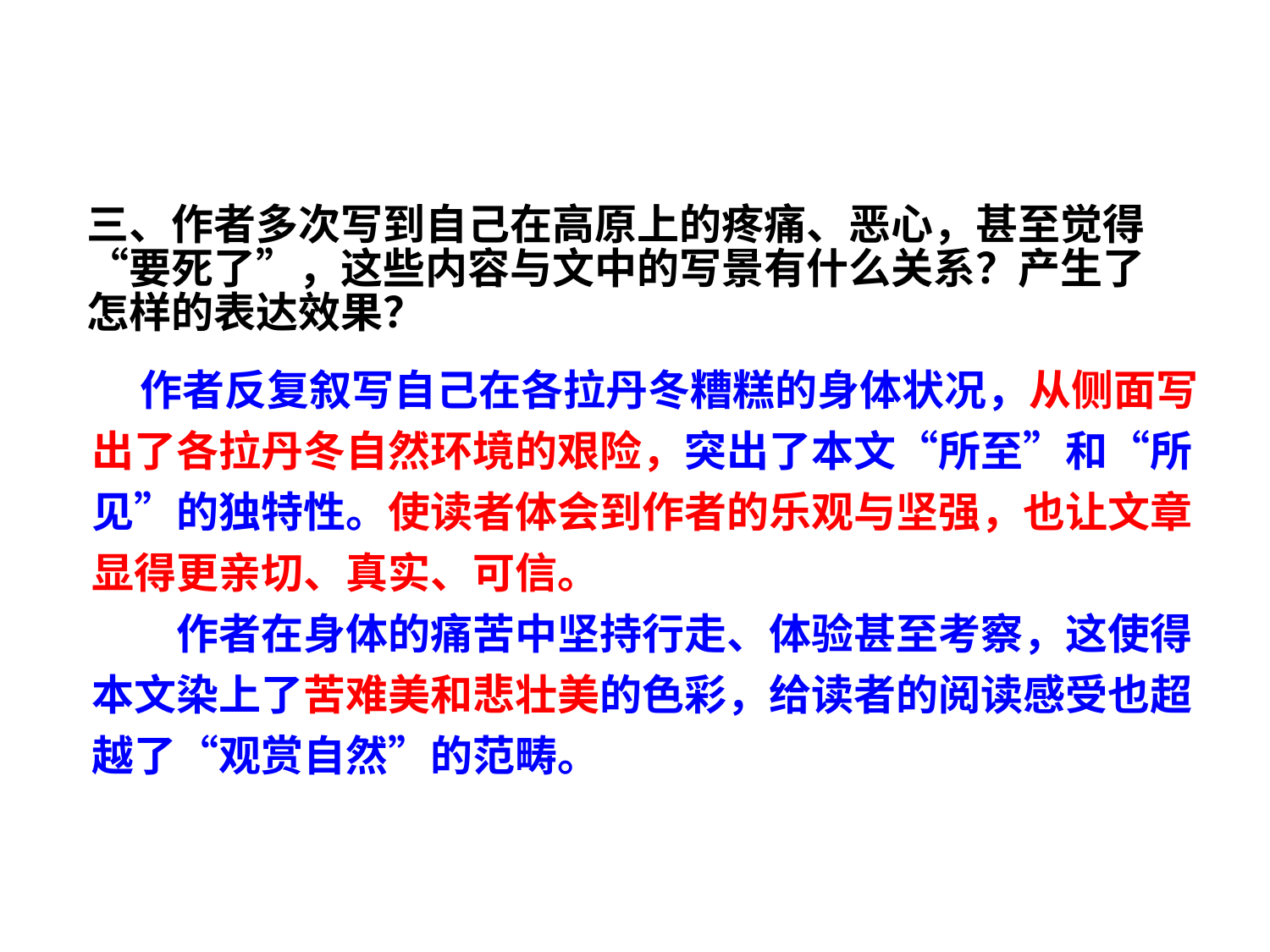

三、作者多次写到自己在高原上的疼痛、恶心，甚至觉得“要死了”，这些内容与文中的写景有什么关系？产生了怎样的表达效果？
    作者反复叙写自己在各拉丹冬糟糕的身体状况，从侧面写出了各拉丹冬自然环境的艰险，突出了本文“所至”和“所见”的独特性。使读者体会到作者的乐观与坚强，也让文章显得更亲切、真实、可信。
　　作者在身体的痛苦中坚持行走、体验甚至考察，这使得本文染上了苦难美和悲壮美的色彩，给读者的阅读感受也超越了“观赏自然”的范畴。